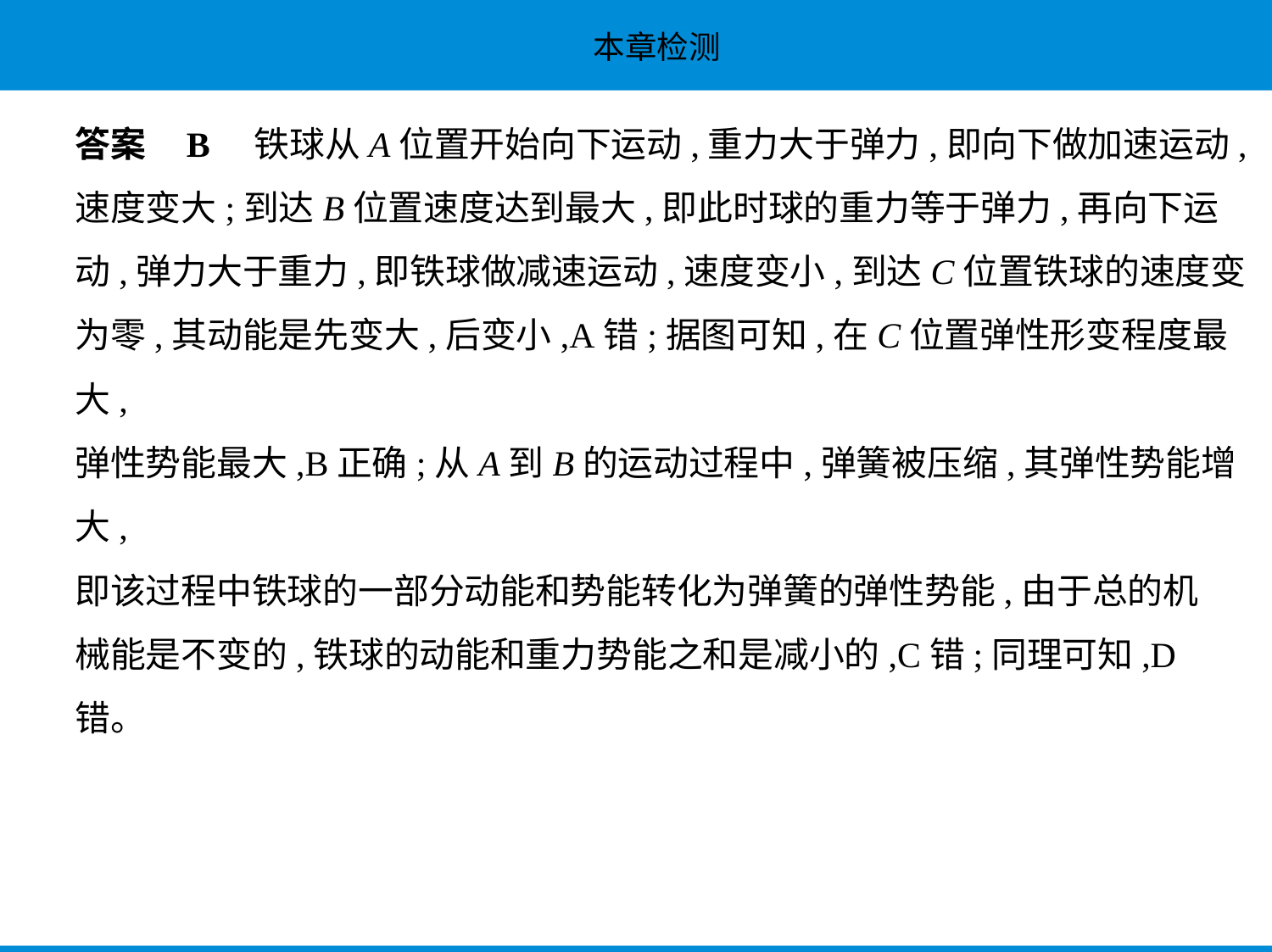

答案    B　铁球从A位置开始向下运动,重力大于弹力,即向下做加速运动,
速度变大;到达B位置速度达到最大,即此时球的重力等于弹力,再向下运
动,弹力大于重力,即铁球做减速运动,速度变小,到达C位置铁球的速度变
为零,其动能是先变大,后变小,A错;据图可知,在C位置弹性形变程度最大,
弹性势能最大,B正确;从A到B的运动过程中,弹簧被压缩,其弹性势能增大,
即该过程中铁球的一部分动能和势能转化为弹簧的弹性势能,由于总的机
械能是不变的,铁球的动能和重力势能之和是减小的,C错;同理可知,D错。